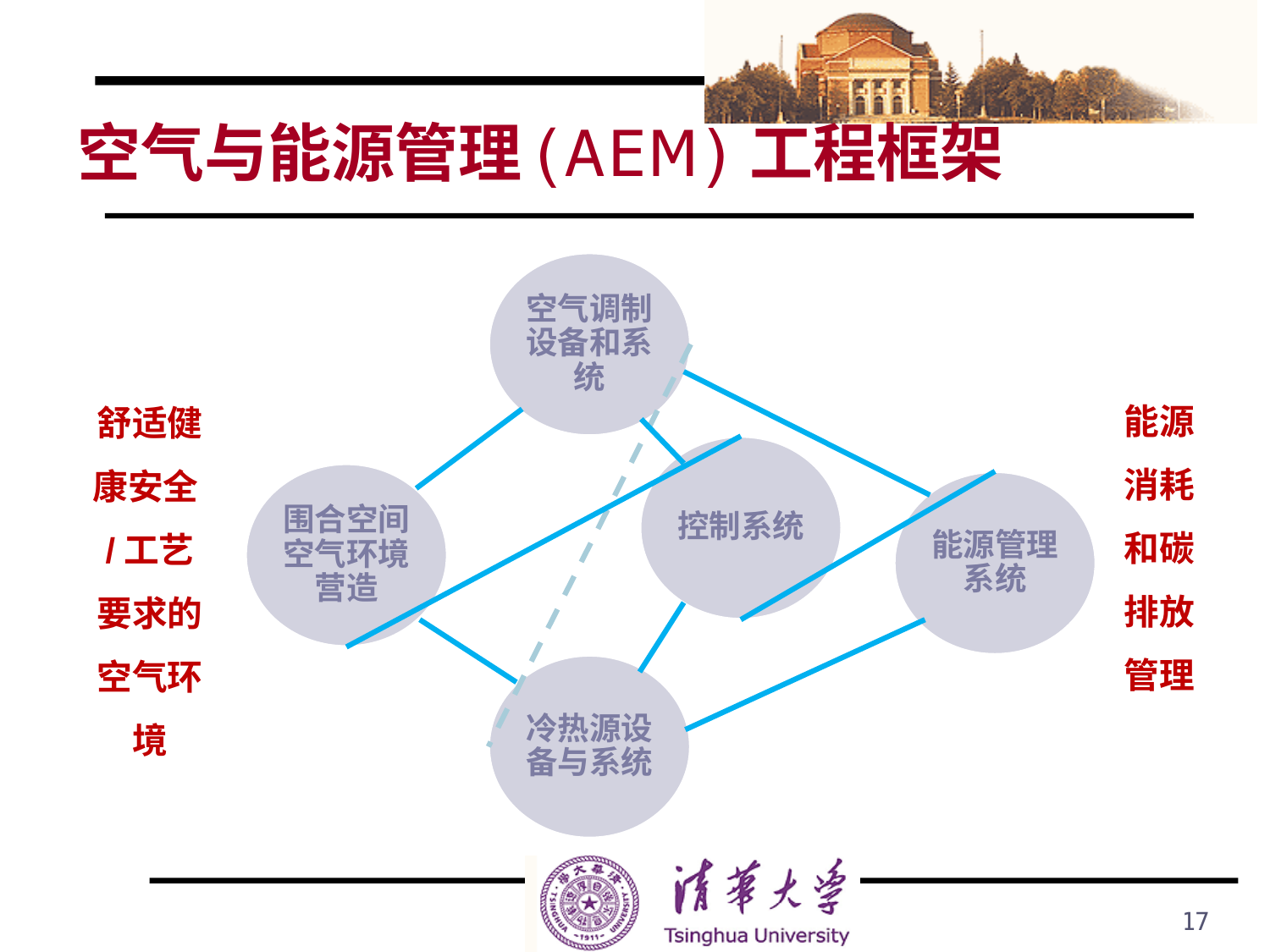

# 空气与能源管理(AEM)工程框架
空气调制设备和系统
控制系统
围合空间空气环境营造
能源管理系统
冷热源设备与系统
能源消耗和碳排放管理
舒适健康安全/工艺要求的空气环境